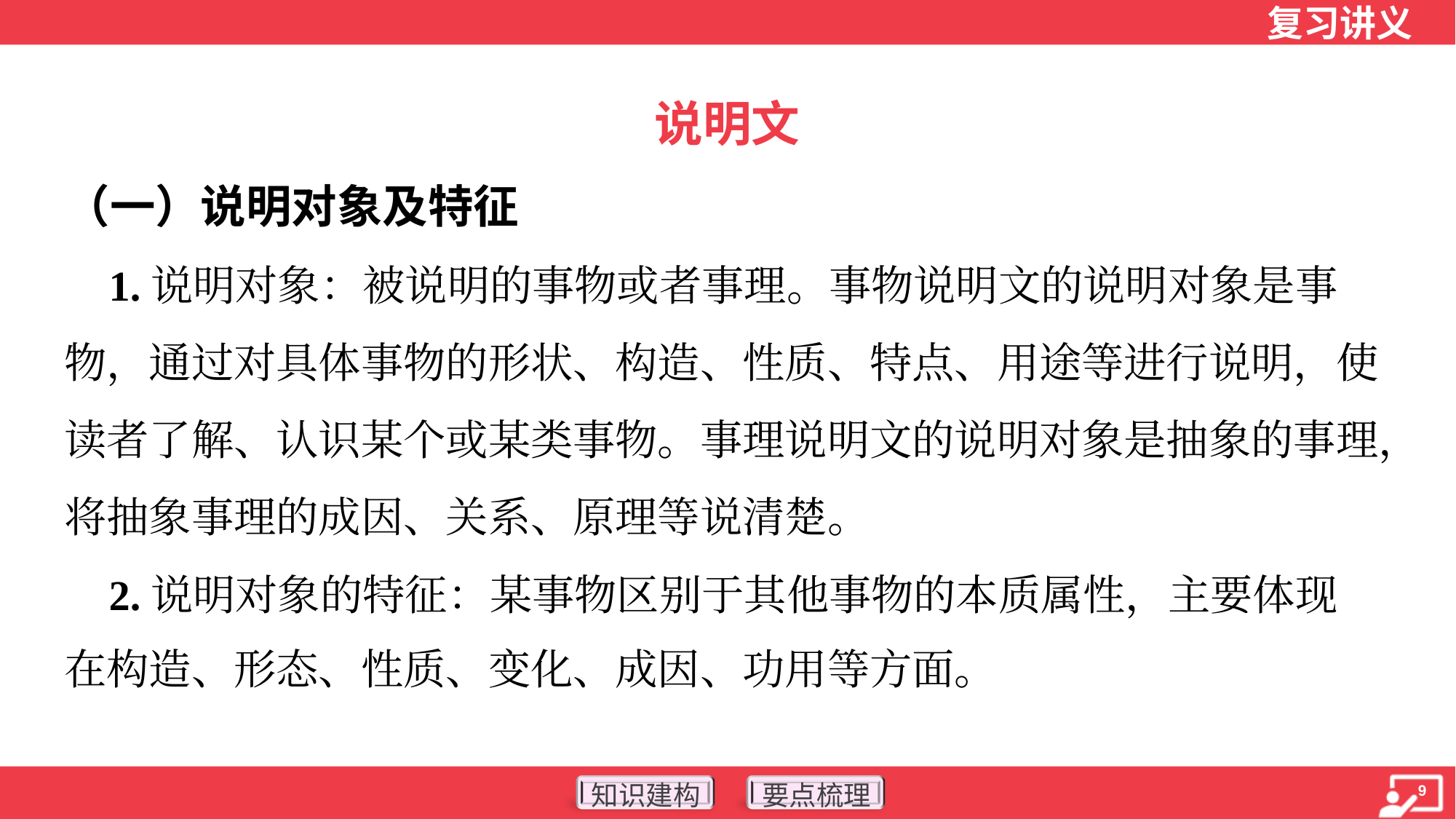

说明文
（一）说明对象及特征
    1.说明对象：被说明的事物或者事理。事物说明文的说明对象是事
物，通过对具体事物的形状、构造、性质、特点、用途等进行说明，使
读者了解、认识某个或某类事物。事理说明文的说明对象是抽象的事理，
将抽象事理的成因、关系、原理等说清楚。
    2.说明对象的特征：某事物区别于其他事物的本质属性，主要体现
在构造、形态、性质、变化、成因、功用等方面。